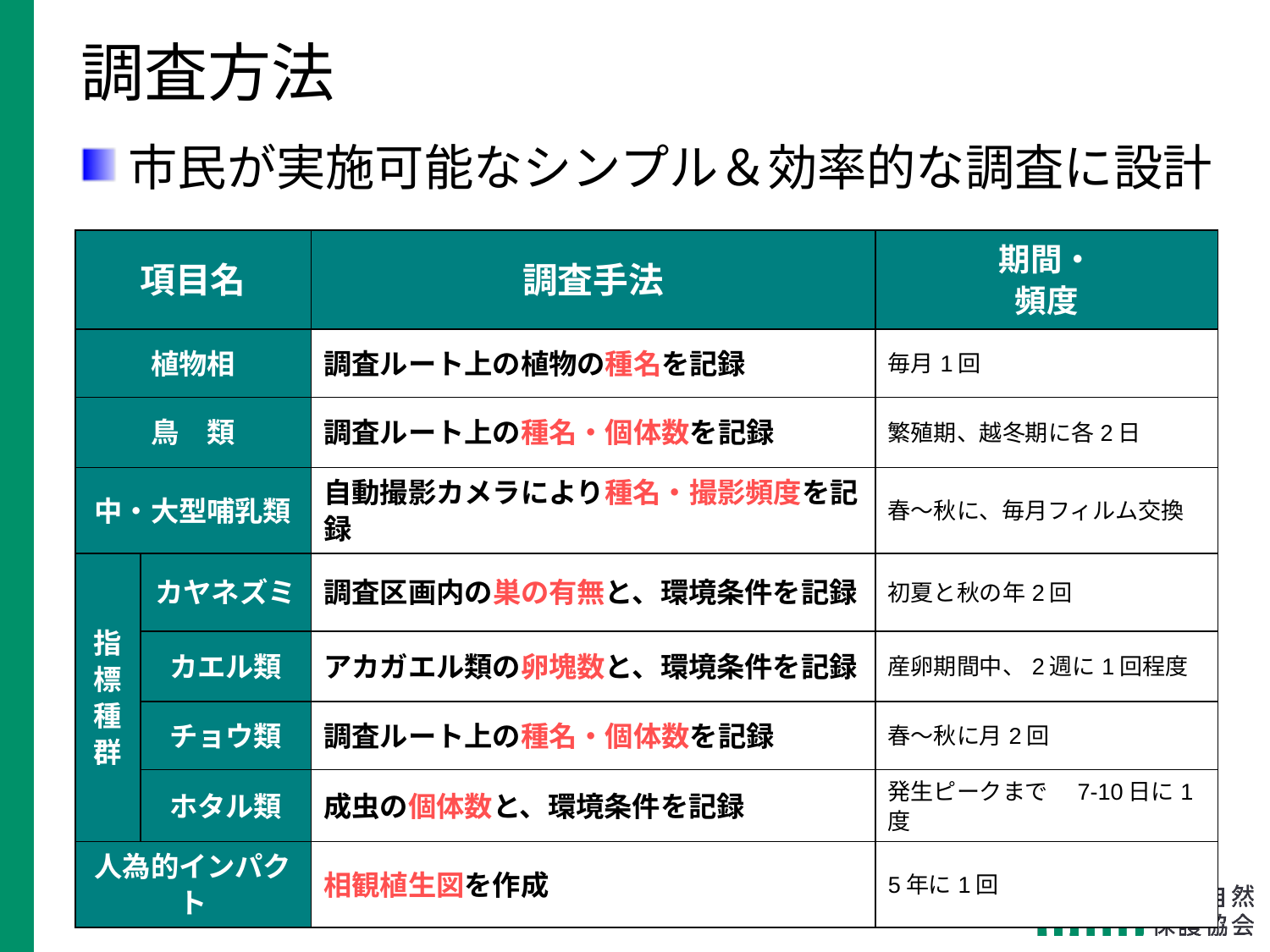

調査方法
市民が実施可能なシンプル＆効率的な調査に設計
| 項目名 |  | 調査手法 | 期間・ 頻度 |
| --- | --- | --- | --- |
| 植物相 |  | 調査ルート上の植物の種名を記録 | 毎月1回 |
| 鳥　類 |  | 調査ルート上の種名・個体数を記録 | 繁殖期、越冬期に各2日 |
| 中・大型哺乳類 |  | 自動撮影カメラにより種名・撮影頻度を記録 | 春～秋に、毎月フィルム交換 |
| 指標種群 | カヤネズミ | 調査区画内の巣の有無と、環境条件を記録 | 初夏と秋の年2回 |
|  | カエル類 | アカガエル類の卵塊数と、環境条件を記録 | 産卵期間中、2週に1回程度 |
|  | チョウ類 | 調査ルート上の種名・個体数を記録 | 春～秋に月2回 |
|  | ホタル類 | 成虫の個体数と、環境条件を記録 | 発生ピークまで　7-10日に1度 |
| 人為的インパクト |  | 相観植生図を作成 | 5年に1回 |